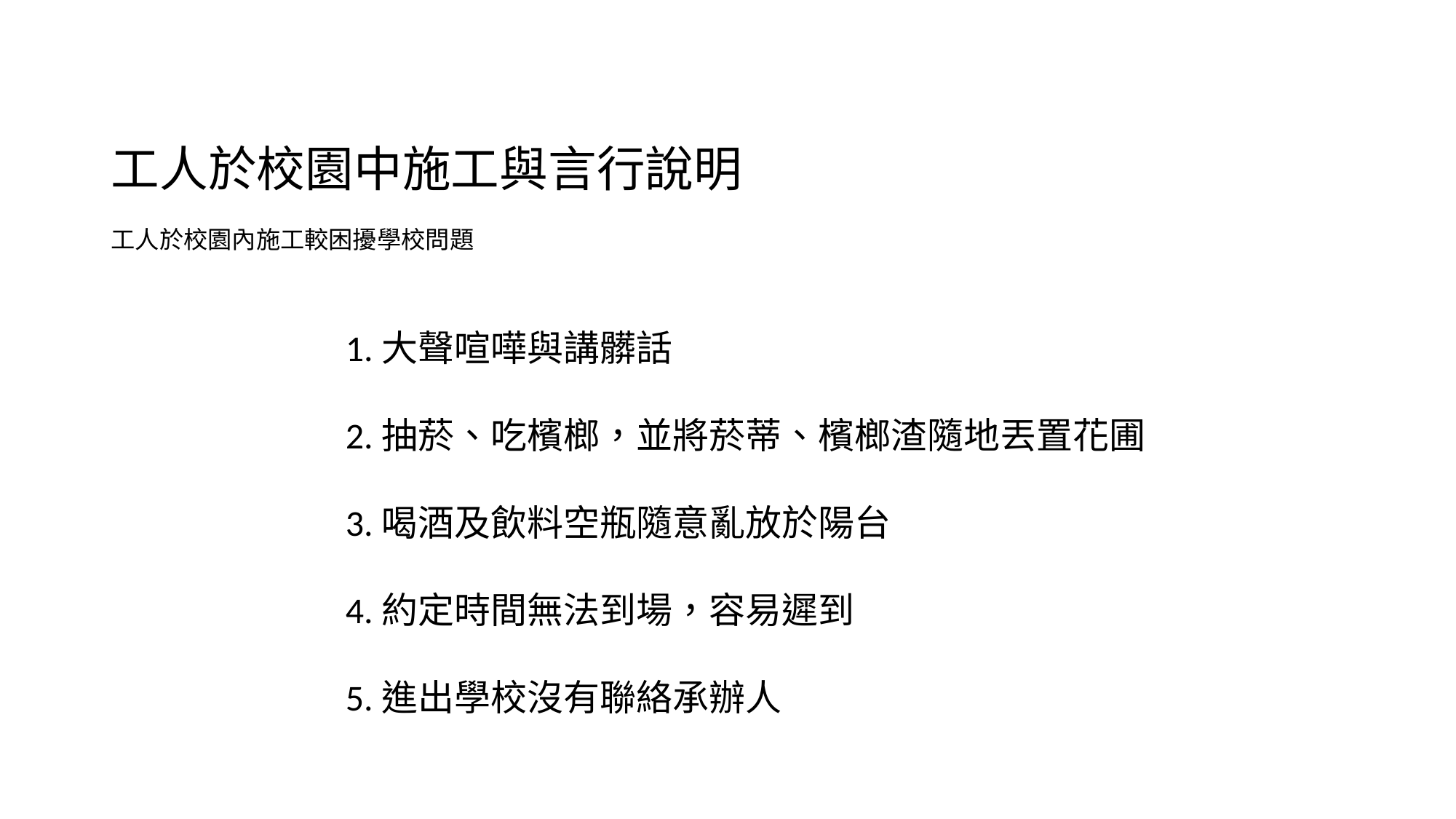

# 工人於校園中施工與言行說明
工人於校園內施工較困擾學校問題
1.大聲喧嘩與講髒話

2.抽菸、吃檳榔，並將菸蒂、檳榔渣隨地丟置花圃

3.喝酒及飲料空瓶隨意亂放於陽台

4.約定時間無法到場，容易遲到

5.進出學校沒有聯絡承辦人